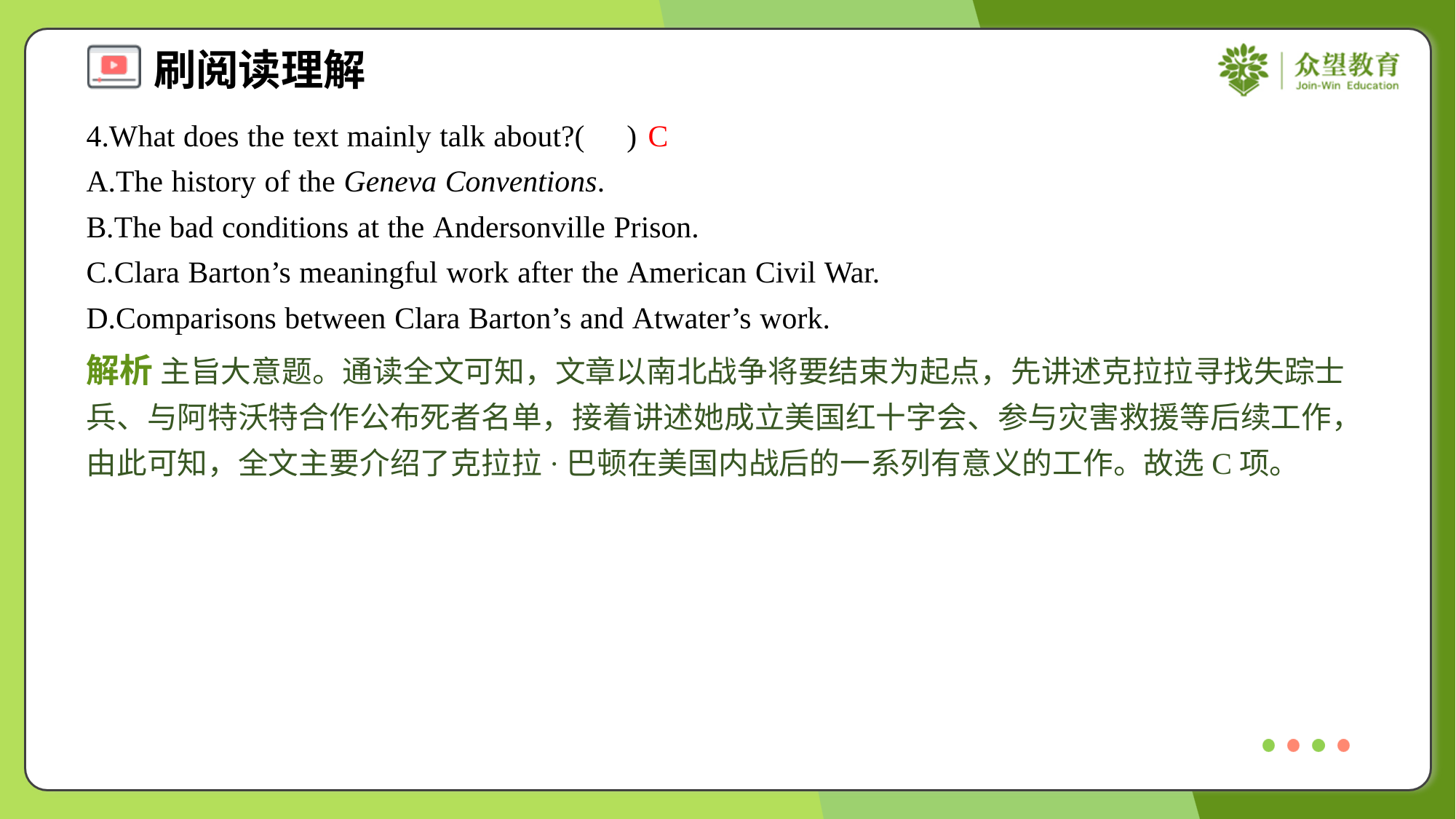

4.What does the text mainly talk about?(     )
C
A.The history of the Geneva Conventions.
B.The bad conditions at the Andersonville Prison.
C.Clara Barton’s meaningful work after the American Civil War.
D.Comparisons between Clara Barton’s and Atwater’s work.
解析 主旨大意题。通读全文可知，文章以南北战争将要结束为起点，先讲述克拉拉寻找失踪士兵、与阿特沃特合作公布死者名单，接着讲述她成立美国红十字会、参与灾害救援等后续工作，由此可知，全文主要介绍了克拉拉·巴顿在美国内战后的一系列有意义的工作。故选C项。